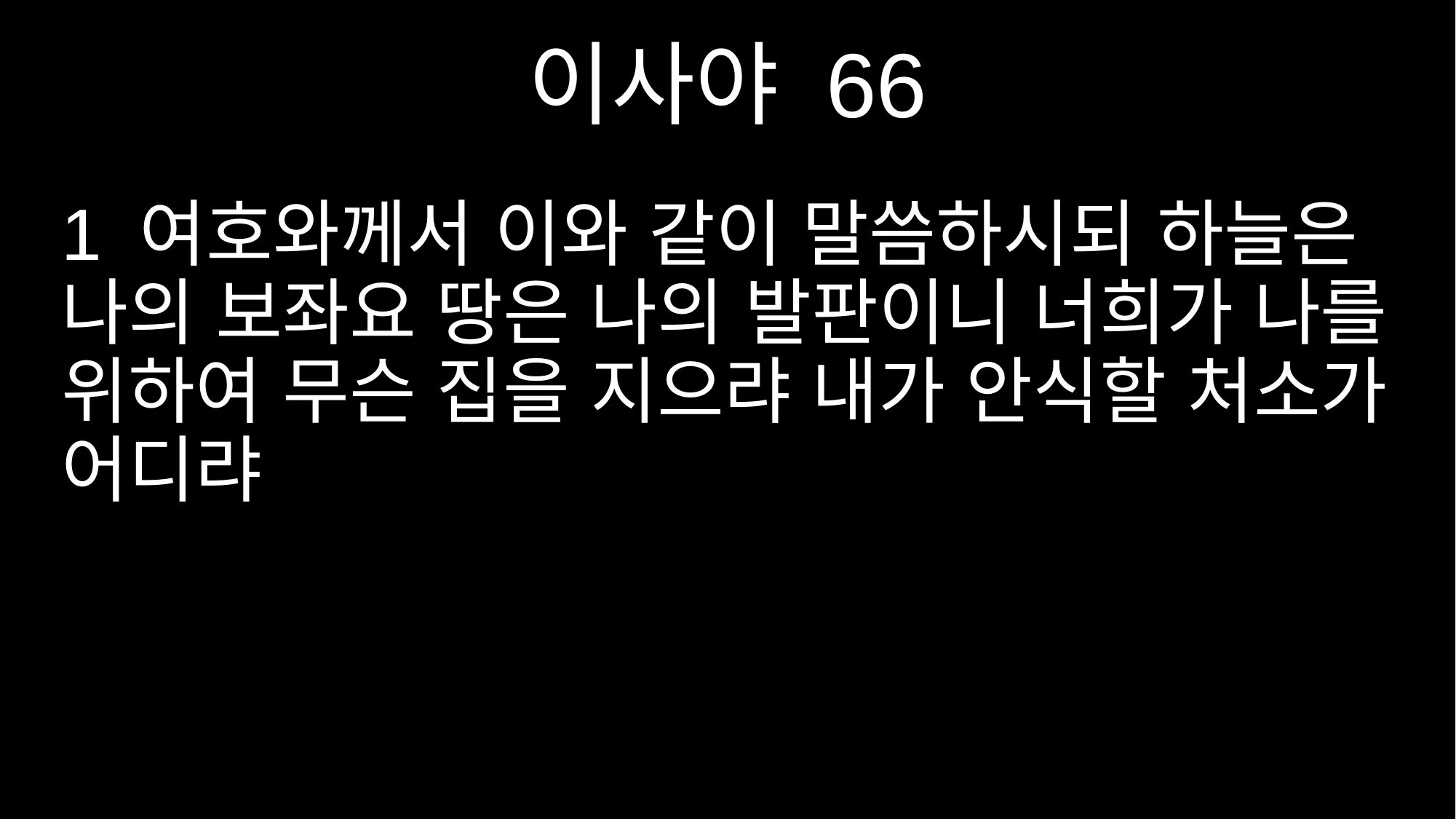

이사야 66
1 여호와께서 이와 같이 말씀하시되 하늘은 나의 보좌요 땅은 나의 발판이니 너희가 나를 위하여 무슨 집을 지으랴 내가 안식할 처소가 어디랴